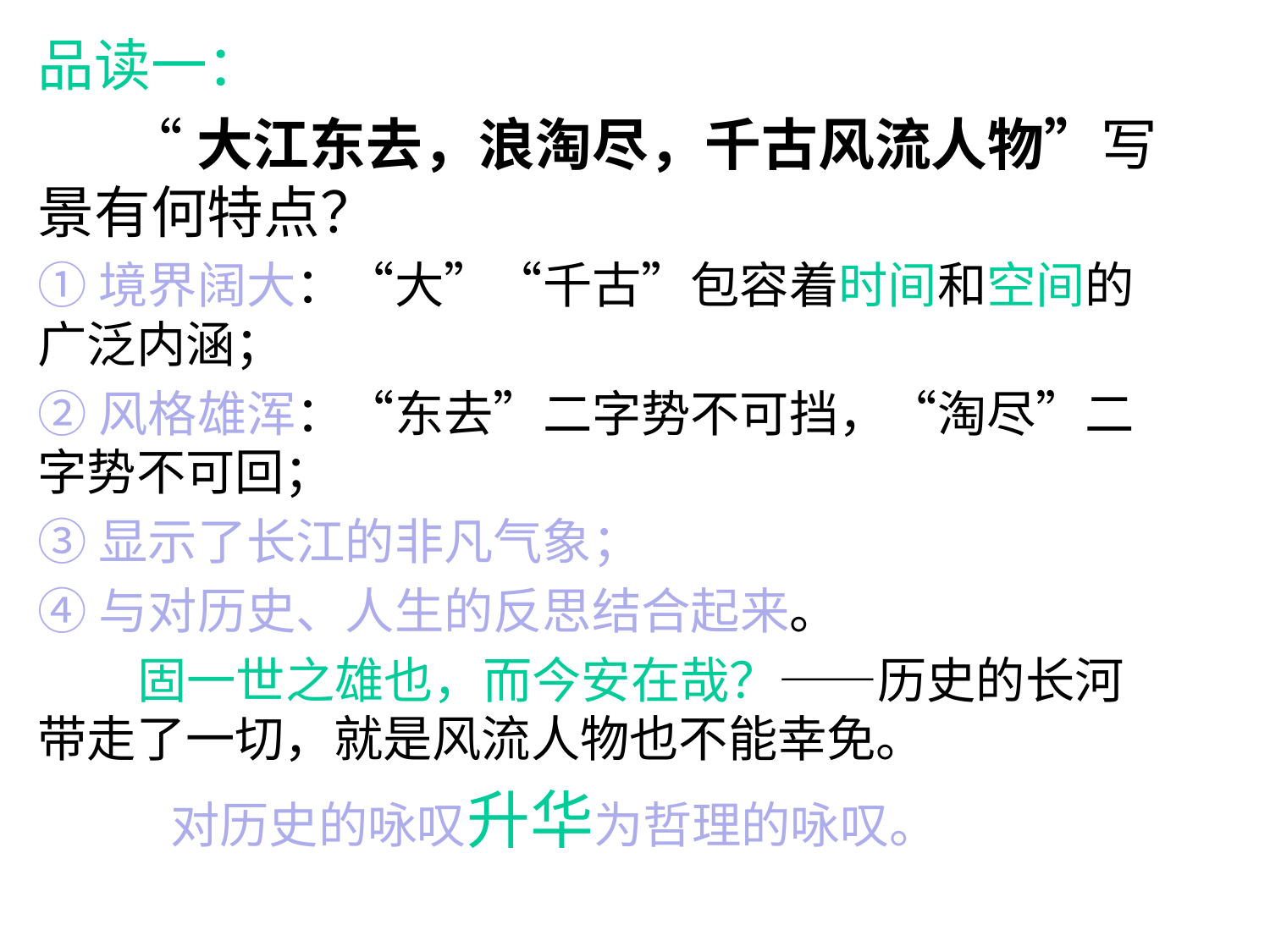

品读一：
       “大江东去，浪淘尽，千古风流人物”写景有何特点？
①境界阔大：“大”“千古”包容着时间和空间的广泛内涵；
②风格雄浑：“东去”二字势不可挡，“淘尽”二字势不可回；
③显示了长江的非凡气象；
④与对历史、人生的反思结合起来。
        固一世之雄也，而今安在哉？——历史的长河带走了一切，就是风流人物也不能幸免。
           对历史的咏叹升华为哲理的咏叹。